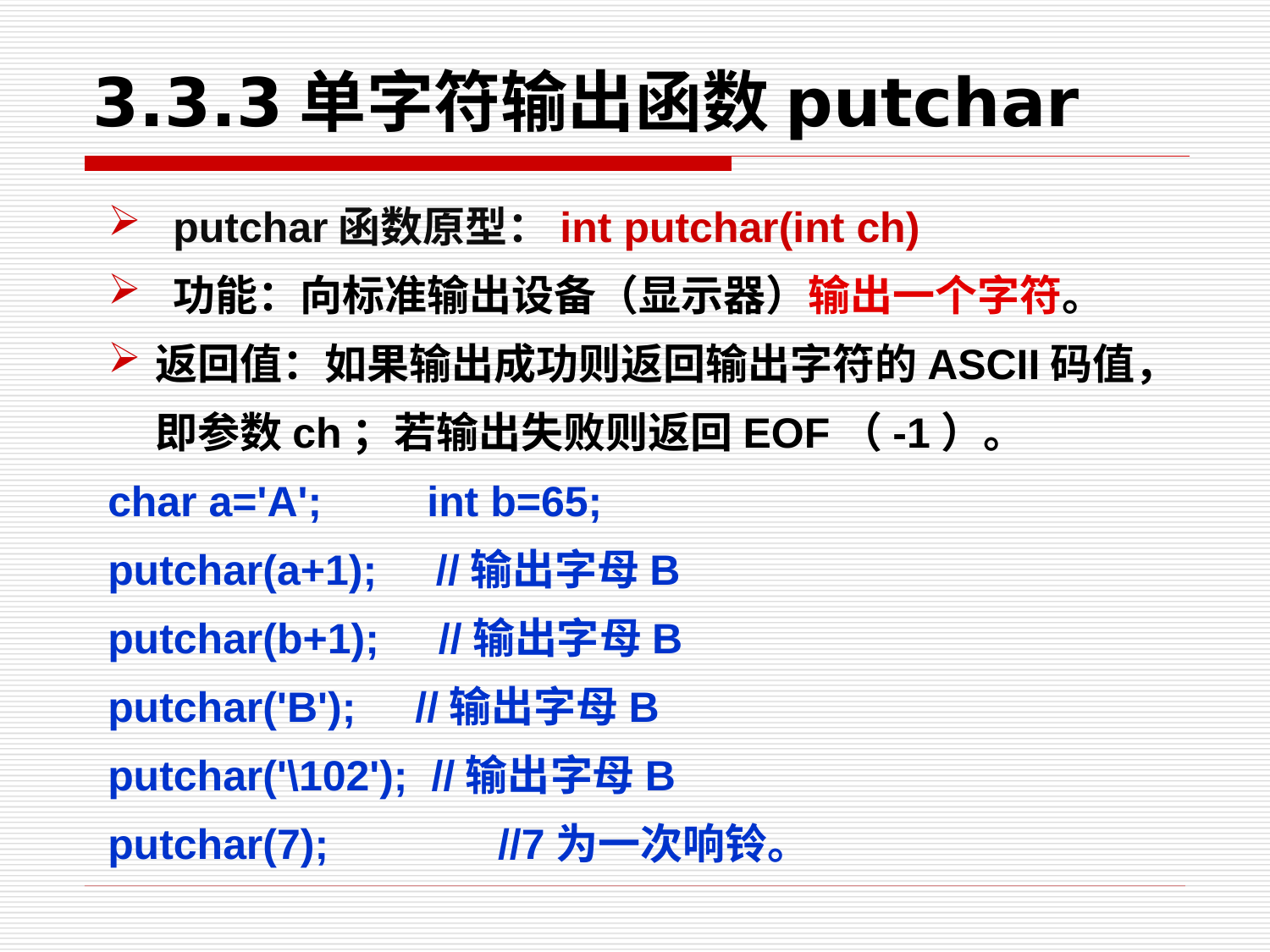

# 3.3.3单字符输出函数putchar
putchar函数原型：int putchar(int ch)
功能：向标准输出设备（显示器）输出一个字符。
返回值：如果输出成功则返回输出字符的ASCII码值，即参数ch；若输出失败则返回EOF（-1）。
char a='A';	int b=65;
putchar(a+1);     //输出字母B
putchar(b+1);     //输出字母B
putchar('B');     //输出字母B
putchar('\102');  //输出字母B
putchar(7);	      //7为一次响铃。